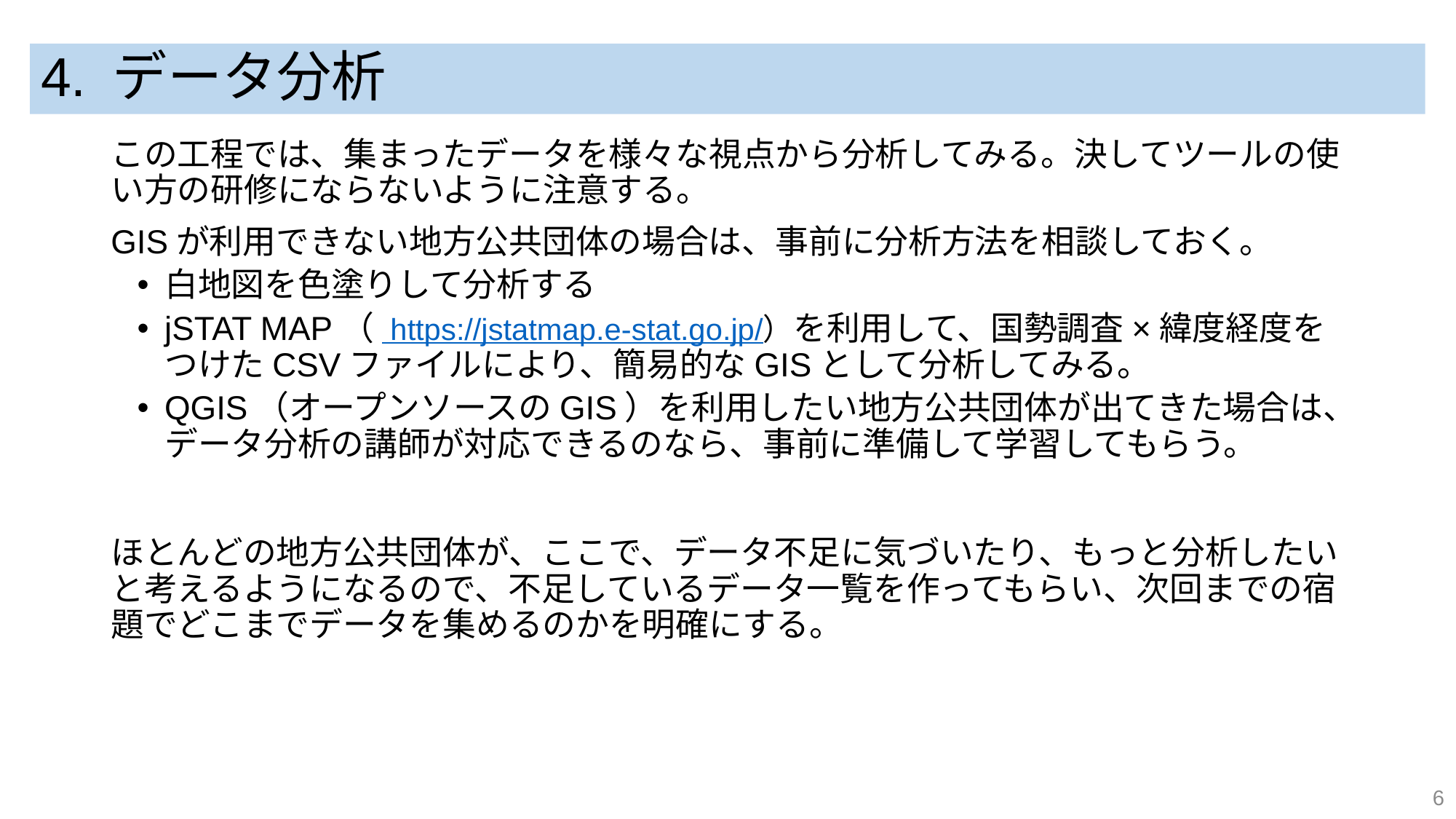

# 4. データ分析
この工程では、集まったデータを様々な視点から分析してみる。決してツールの使い方の研修にならないように注意する。
GISが利用できない地方公共団体の場合は、事前に分析方法を相談しておく。
白地図を色塗りして分析する
jSTAT MAP（ https://jstatmap.e-stat.go.jp/）を利用して、国勢調査×緯度経度をつけたCSVファイルにより、簡易的なGISとして分析してみる。
QGIS（オープンソースのGIS）を利用したい地方公共団体が出てきた場合は、データ分析の講師が対応できるのなら、事前に準備して学習してもらう。

ほとんどの地方公共団体が、ここで、データ不足に気づいたり、もっと分析したいと考えるようになるので、不足しているデータ一覧を作ってもらい、次回までの宿題でどこまでデータを集めるのかを明確にする。
6